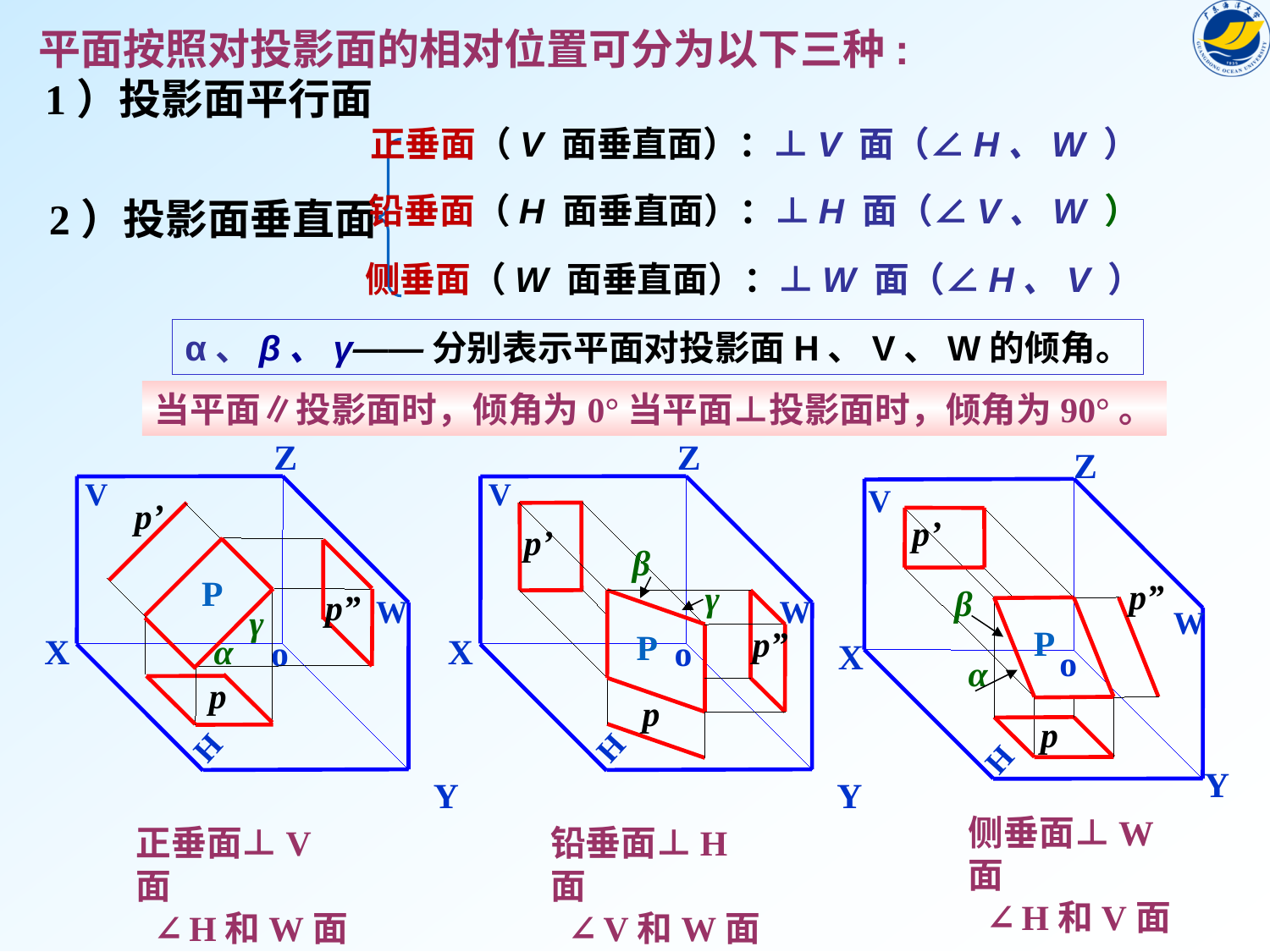

平面按照对投影面的相对位置可分为以下三种:
1）投影面平行面
正垂面（V 面垂直面）：⊥V 面（∠H、W ）

铅垂面（H 面垂直面）：⊥H 面（∠V、W ）
2）投影面垂直面
侧垂面（W 面垂直面）：⊥W 面（∠H、V ）
α、β、γ——分别表示平面对投影面H、V、W的倾角。
当平面∥投影面时，倾角为0°当平面⊥投影面时，倾角为90°。
Z
V

W

X

H

o
Y
Z
V

W

X

H

o
Y
Z
V

W

X
o

H
Y

p’

p’

p’

β

P

p”
p”

γ

β

p

P

p”

γ

p

P

α
α

p

侧垂面⊥W面
  ∠H和V面
正垂面⊥V面
  ∠H和W面
铅垂面⊥H面
  ∠V和W面